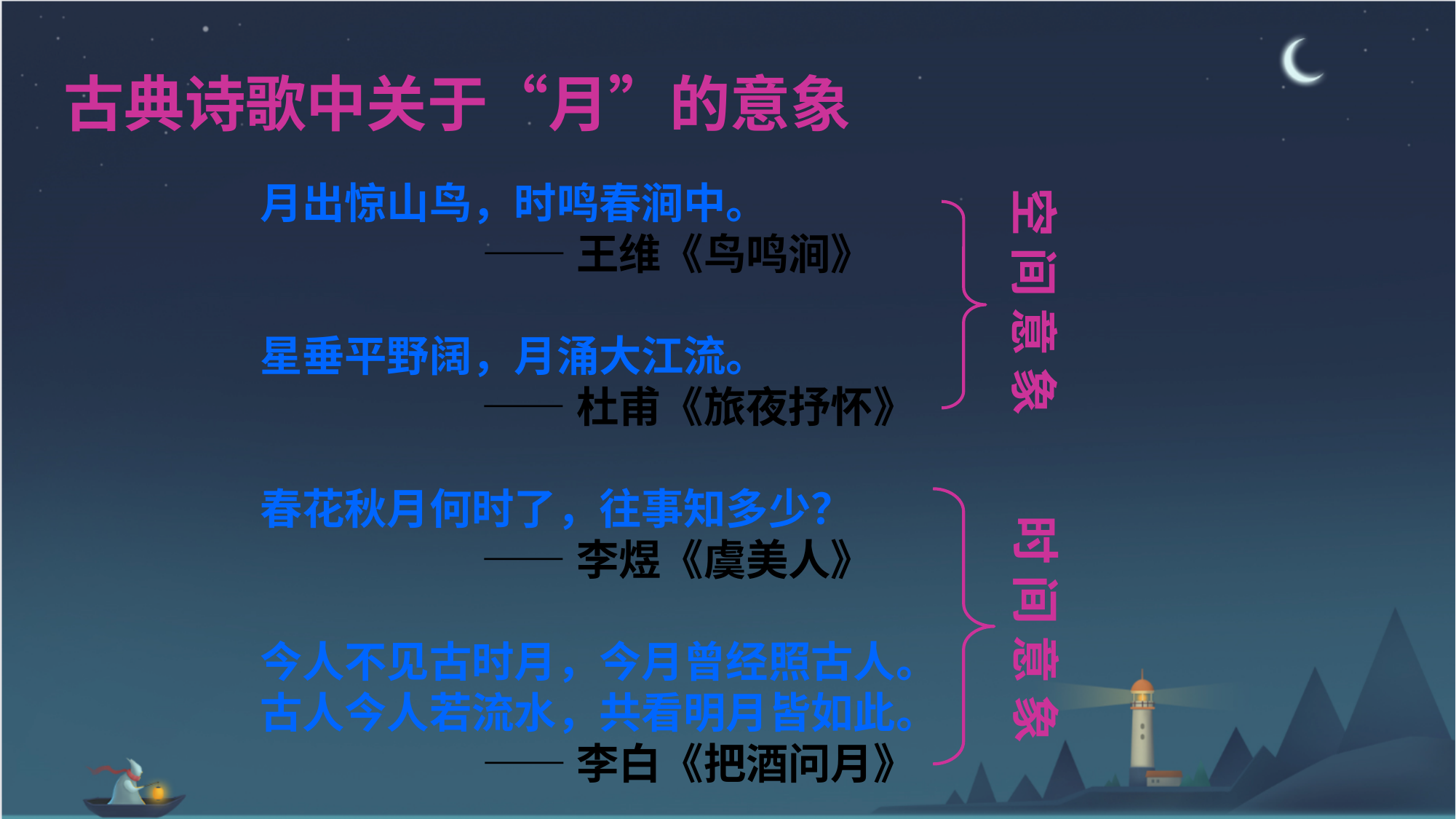

古典诗歌中关于“月”的意象
月出惊山鸟，时鸣春涧中。
                       ——王维《鸟鸣涧》

星垂平野阔，月涌大江流。
                       ——杜甫《旅夜抒怀》

春花秋月何时了，往事知多少？
                       ——李煜《虞美人》

今人不见古时月，今月曾经照古人。
古人今人若流水，共看明月皆如此。
                       ——李白《把酒问月》
空 间 意 象

时 间 意 象